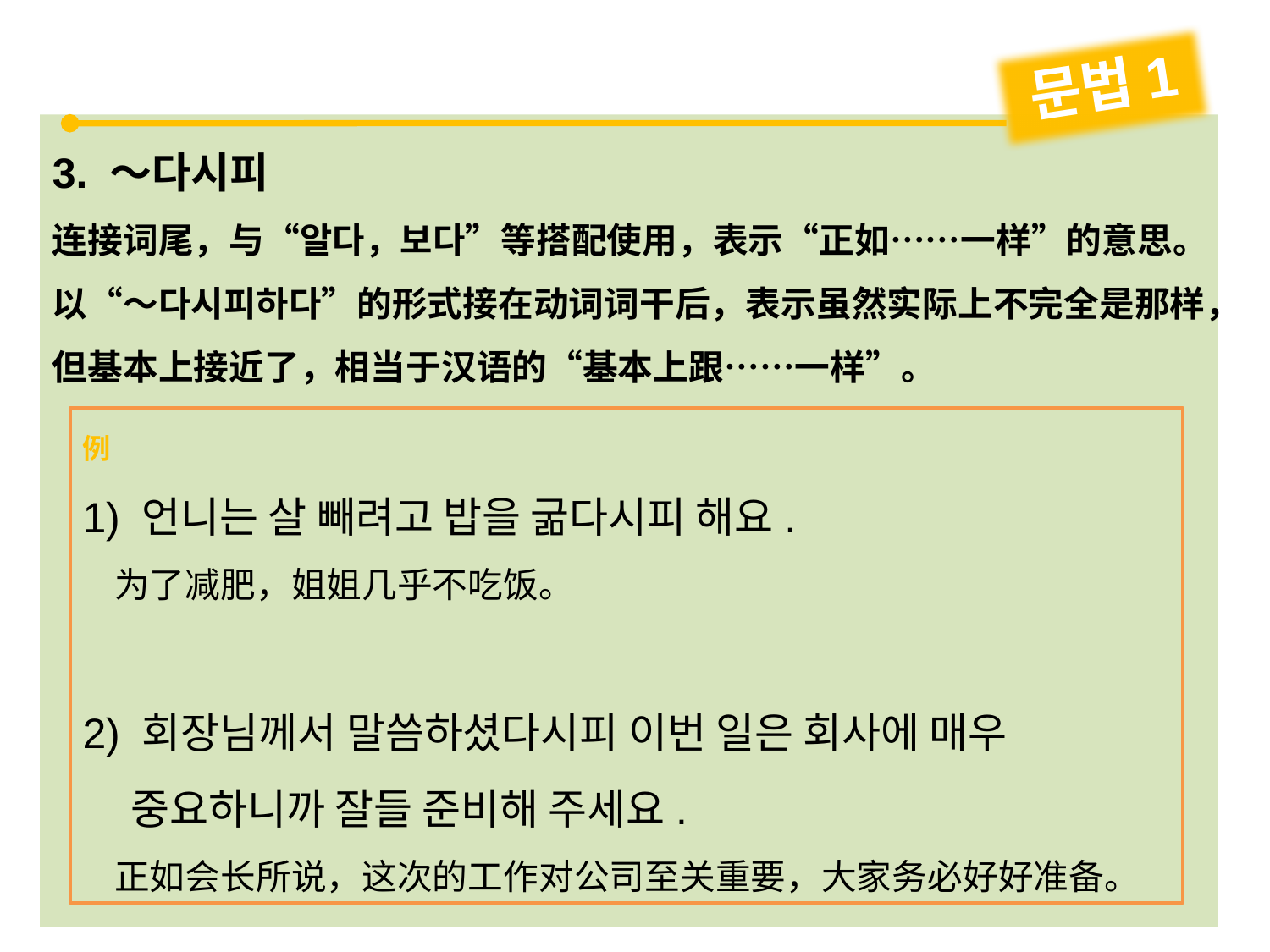

문법1
3. ～다시피
连接词尾，与“알다，보다”等搭配使用，表示“正如……一样”的意思。以“～다시피하다”的形式接在动词词干后，表示虽然实际上不完全是那样，但基本上接近了，相当于汉语的“基本上跟……一样”。

例
1) 언니는 살 빼려고 밥을 굶다시피 해요.
   为了减肥，姐姐几乎不吃饭。

2) 회장님께서 말씀하셨다시피 이번 일은 회사에 매우
    중요하니까 잘들 준비해 주세요.
   正如会长所说，这次的工作对公司至关重要，大家务必好好准备。